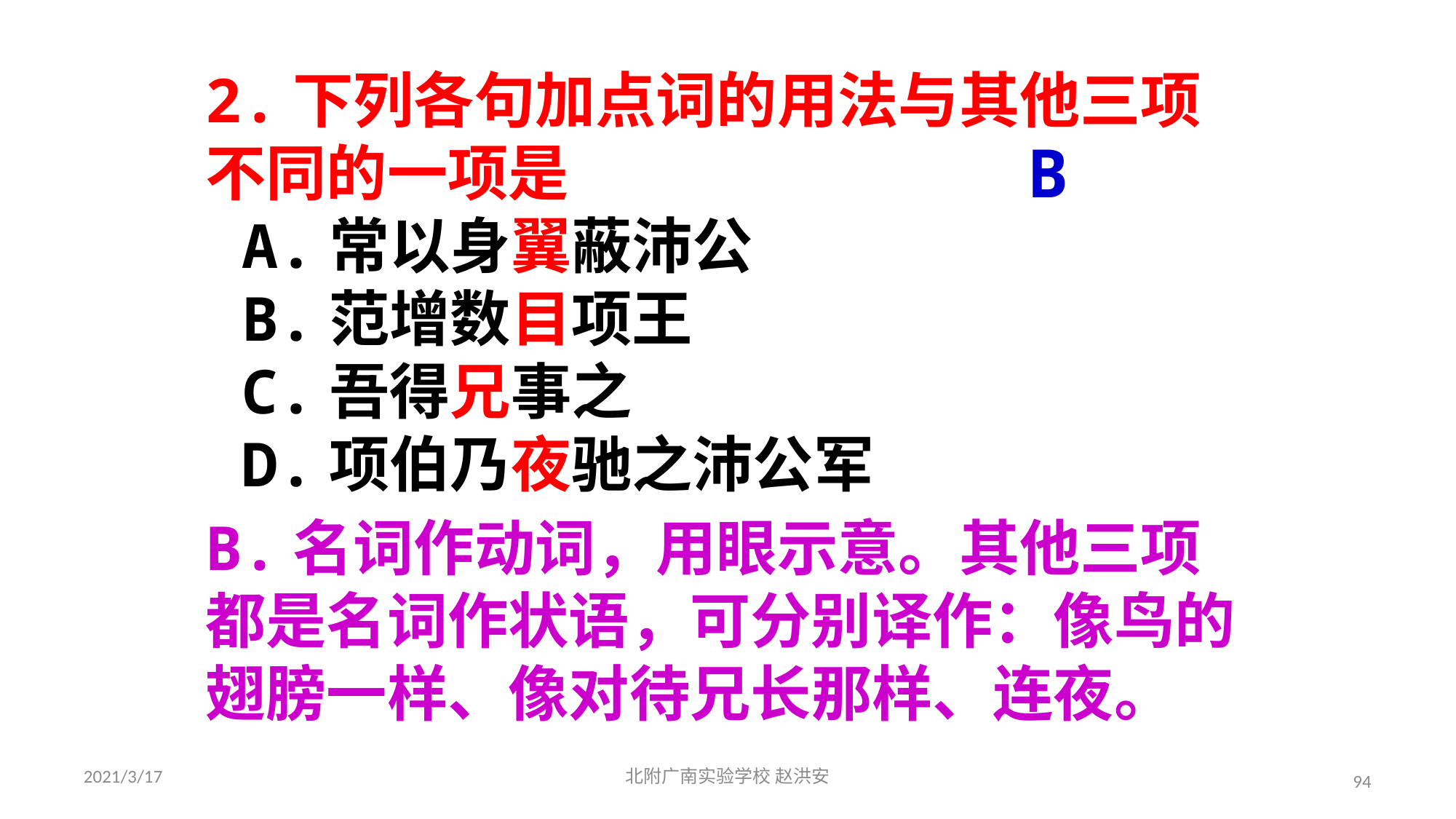

2.下列各句加点词的用法与其他三项不同的一项是
 A.常以身翼蔽沛公
 B.范增数目项王
 C.吾得兄事之
 D.项伯乃夜驰之沛公军
B
B.名词作动词，用眼示意。其他三项都是名词作状语，可分别译作：像鸟的翅膀一样、像对待兄长那样、连夜。
2021/3/17
北附广南实验学校 赵洪安
94